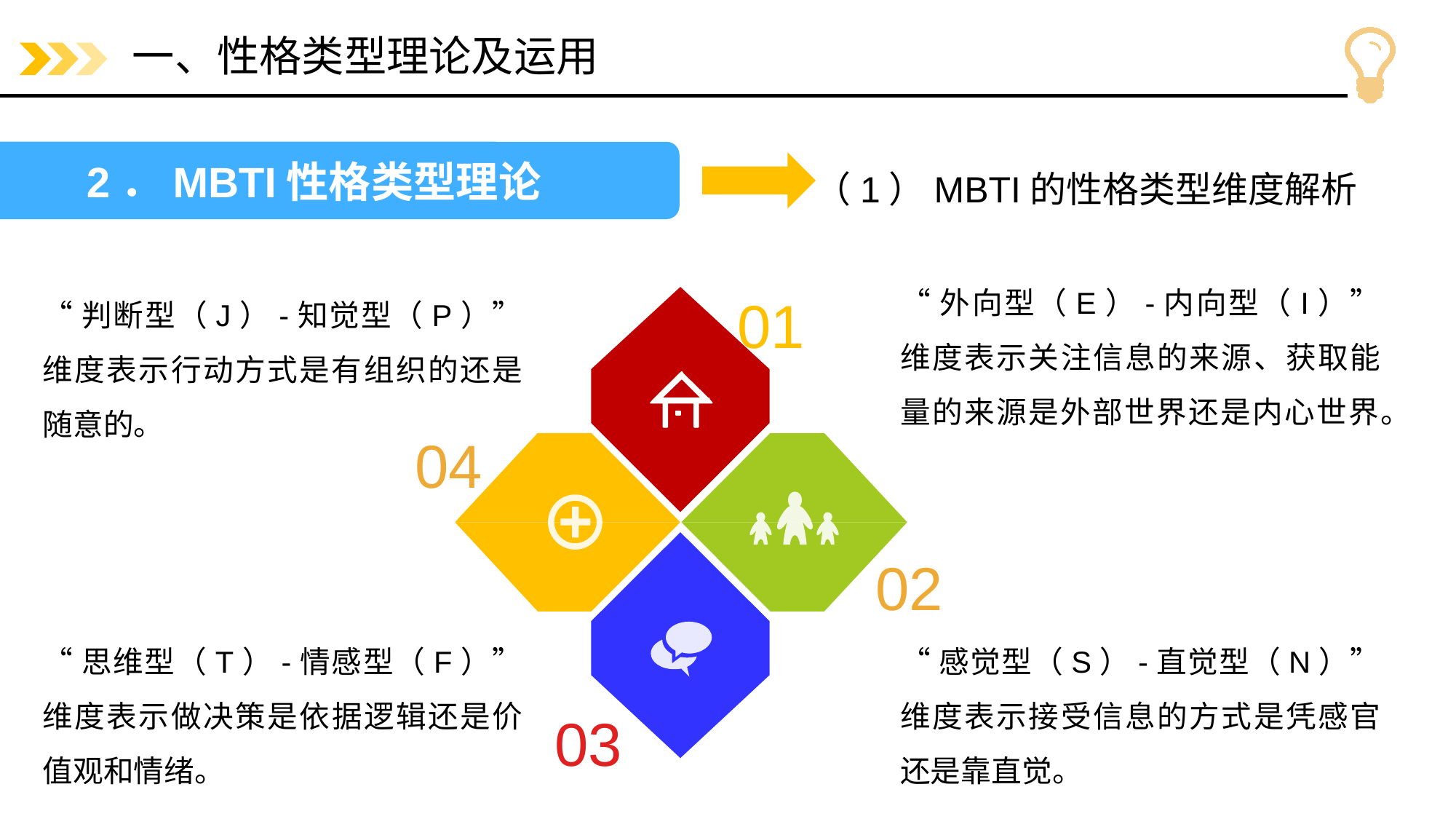

11
# 一、性格类型理论及运用
（1）MBTI的性格类型维度解析
2．MBTI性格类型理论

“外向型（E）-内向型（I）”维度表示关注信息的来源、获取能量的来源是外部世界还是内心世界。
“判断型（J）-知觉型（P）”维度表示行动方式是有组织的还是随意的。
01

04

02

03
“思维型（T）-情感型（F）”维度表示做决策是依据逻辑还是价值观和情绪。
“感觉型（S）-直觉型（N）”维度表示接受信息的方式是凭感官还是靠直觉。